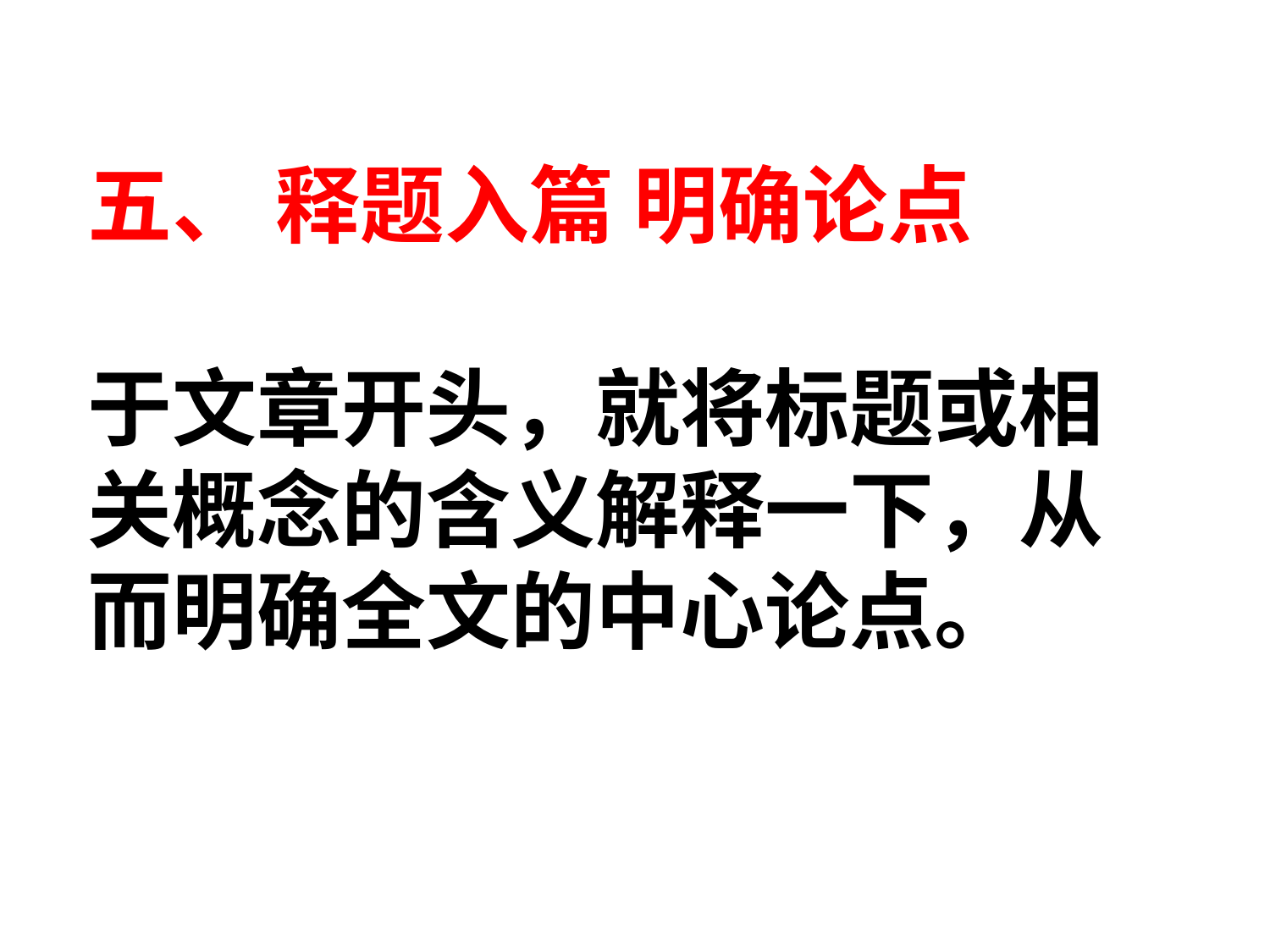

五、 释题入篇 明确论点

于文章开头，就将标题或相关概念的含义解释一下，从而明确全文的中心论点。